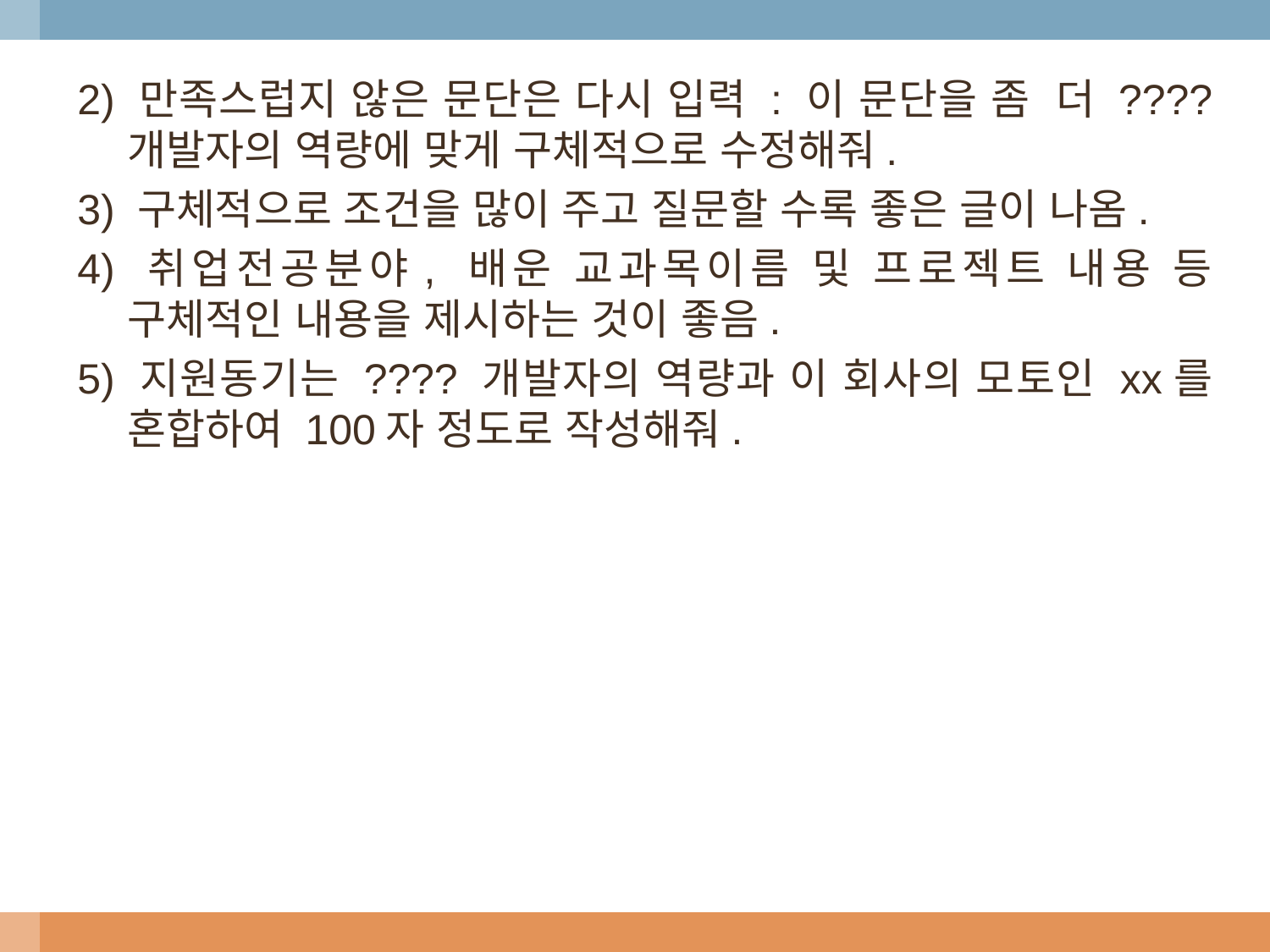

2) 만족스럽지 않은 문단은 다시 입력 : 이 문단을 좀  더 ???? 개발자의 역량에 맞게 구체적으로 수정해줘.
3) 구체적으로 조건을 많이 주고 질문할 수록 좋은 글이 나옴.
4) 취업전공분야, 배운 교과목이름 및 프로젝트 내용 등 구체적인 내용을 제시하는 것이 좋음.
5) 지원동기는 ???? 개발자의 역량과 이 회사의 모토인 xx를 혼합하여 100자 정도로 작성해줘.